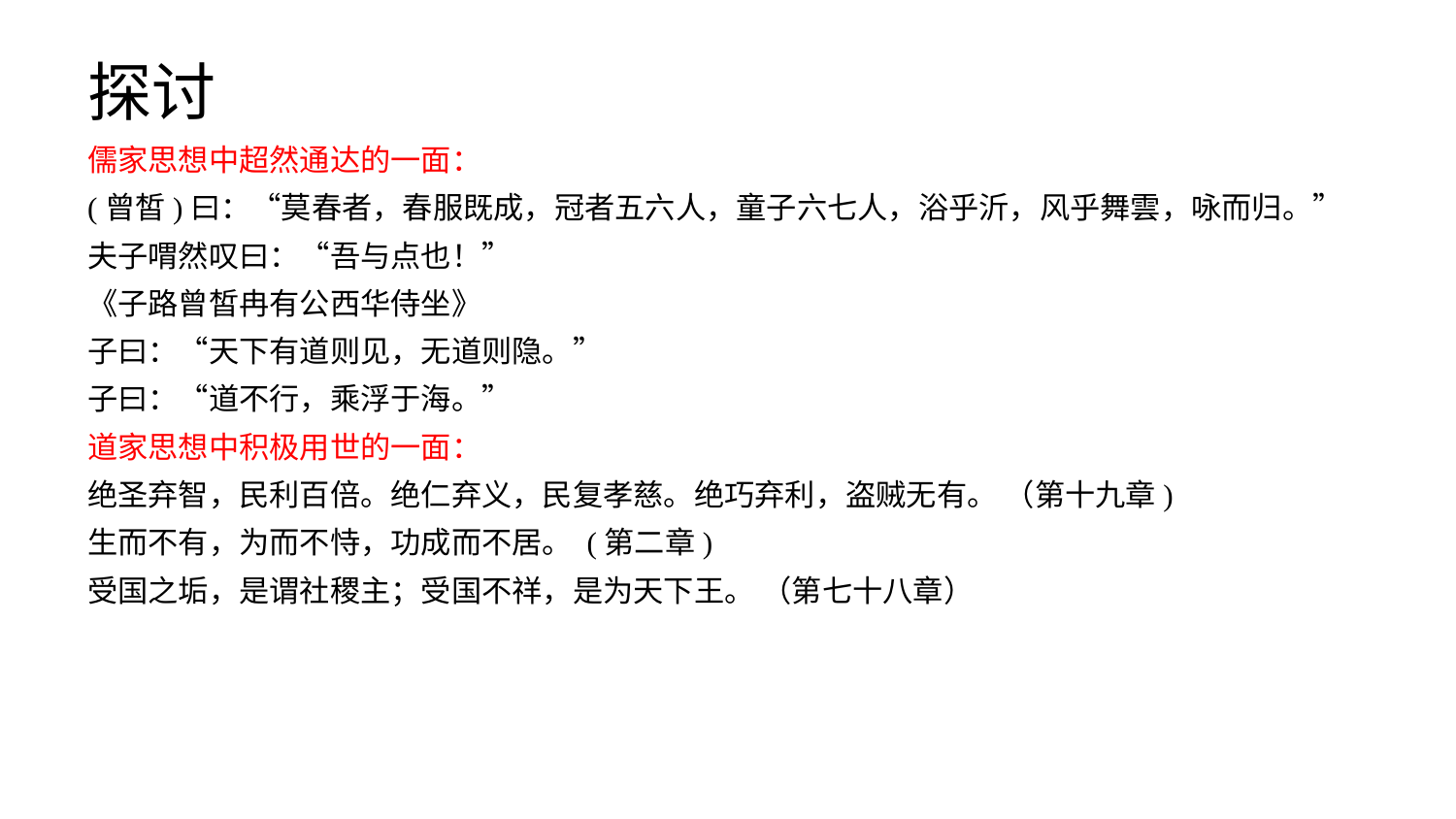

# 探讨
儒家思想中超然通达的一面：
(曾皙)曰：“莫春者，春服既成，冠者五六人，童子六七人，浴乎沂，风乎舞雲，咏而归。”
夫子喟然叹曰：“吾与点也！”
《子路曾皙冉有公西华侍坐》
子曰：“天下有道则见，无道则隐。”
子曰：“道不行，乘浮于海。”
道家思想中积极用世的一面：
绝圣弃智，民利百倍。绝仁弃义，民复孝慈。绝巧弃利，盗贼无有。 （第十九章)
生而不有，为而不恃，功成而不居。 (第二章)
受国之垢，是谓社稷主；受国不祥，是为天下王。 （第七十八章）